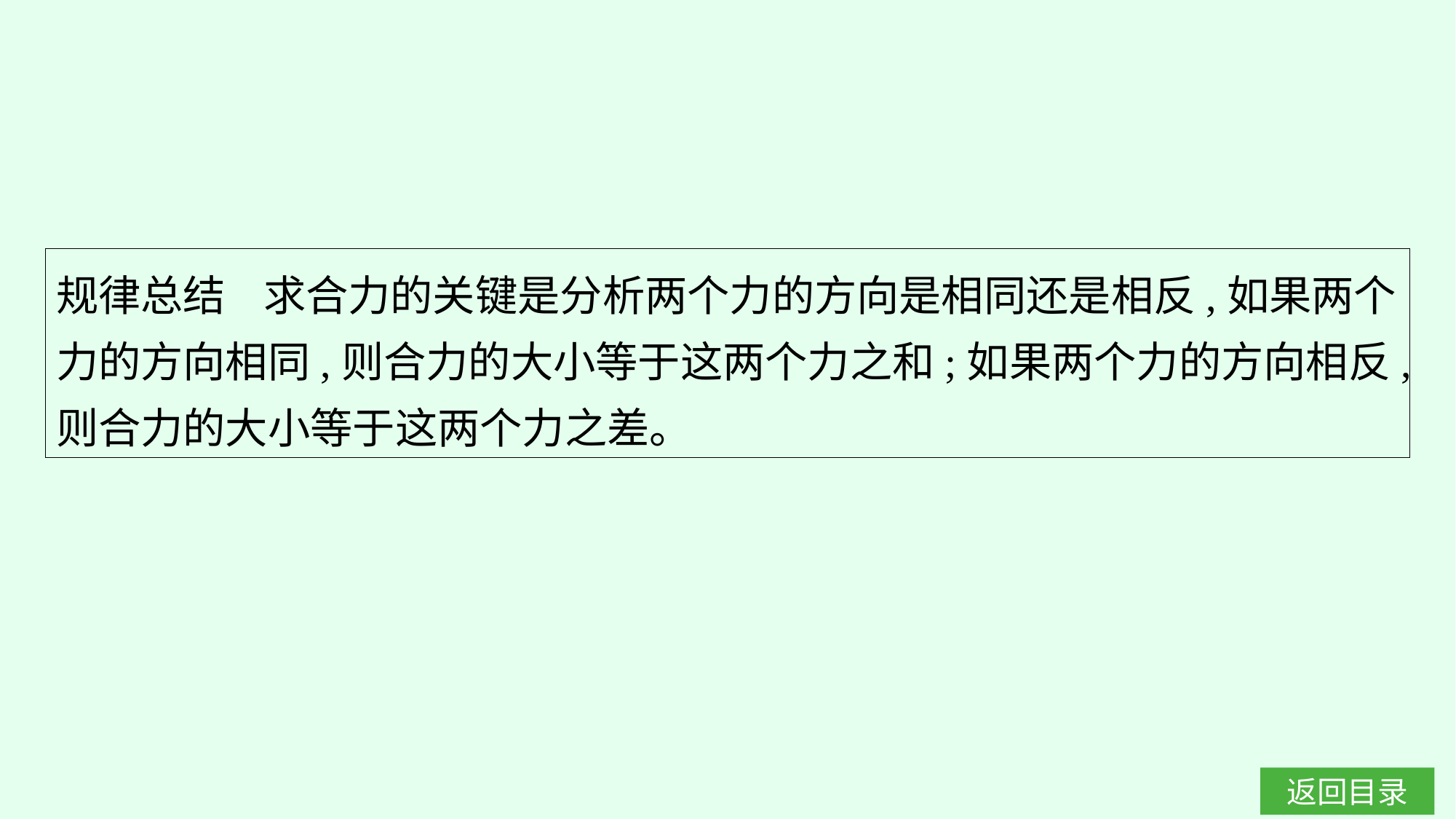

规律总结    求合力的关键是分析两个力的方向是相同还是相反,如果两个力的方向相同,则合力的大小等于这两个力之和;如果两个力的方向相反,则合力的大小等于这两个力之差。